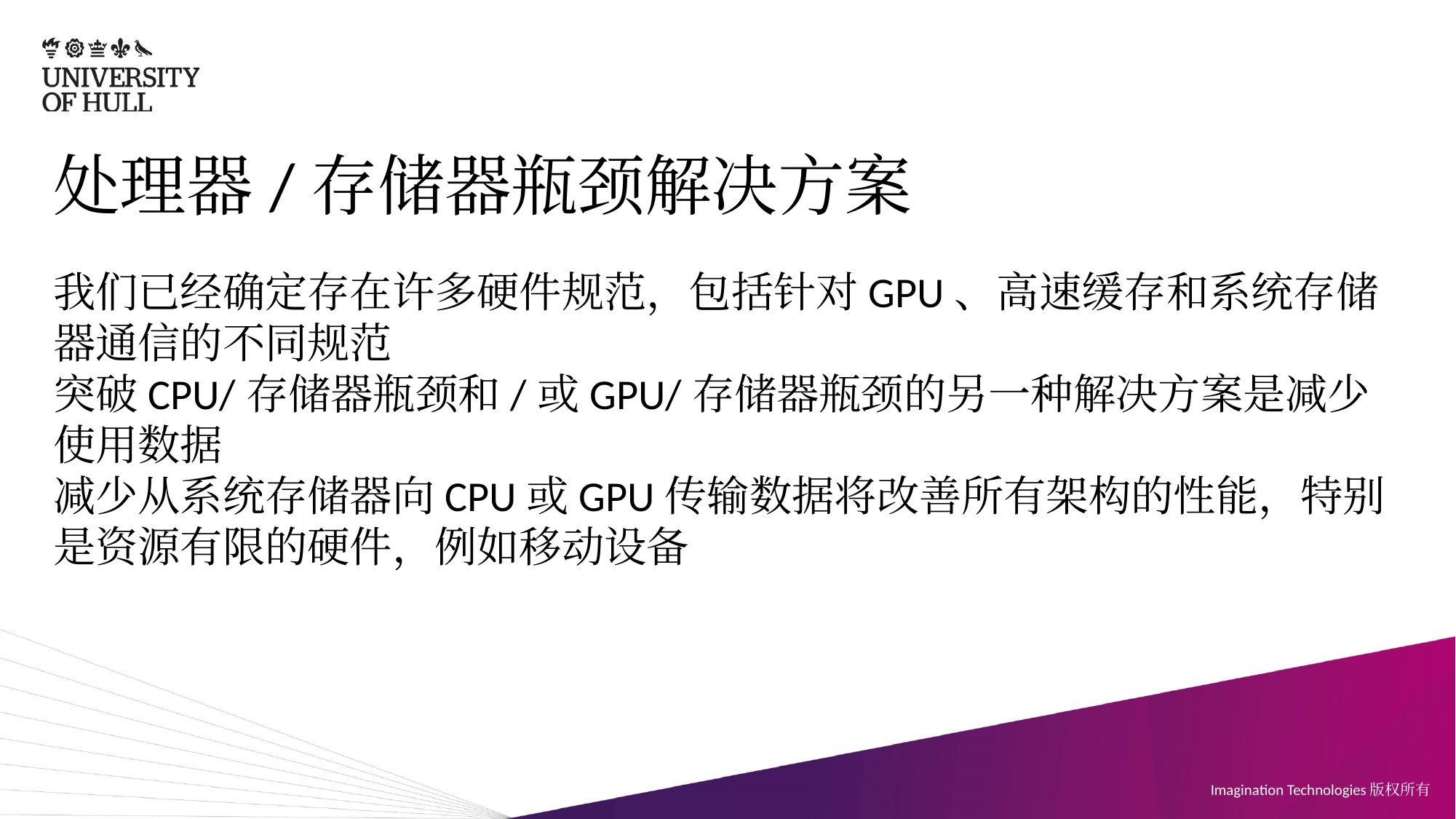

# 处理器/存储器瓶颈解决方案
我们已经确定存在许多硬件规范，包括针对GPU、高速缓存和系统存储器通信的不同规范
突破CPU/存储器瓶颈和/或GPU/存储器瓶颈的另一种解决方案是减少使用数据
减少从系统存储器向CPU或GPU传输数据将改善所有架构的性能，特别是资源有限的硬件，例如移动设备